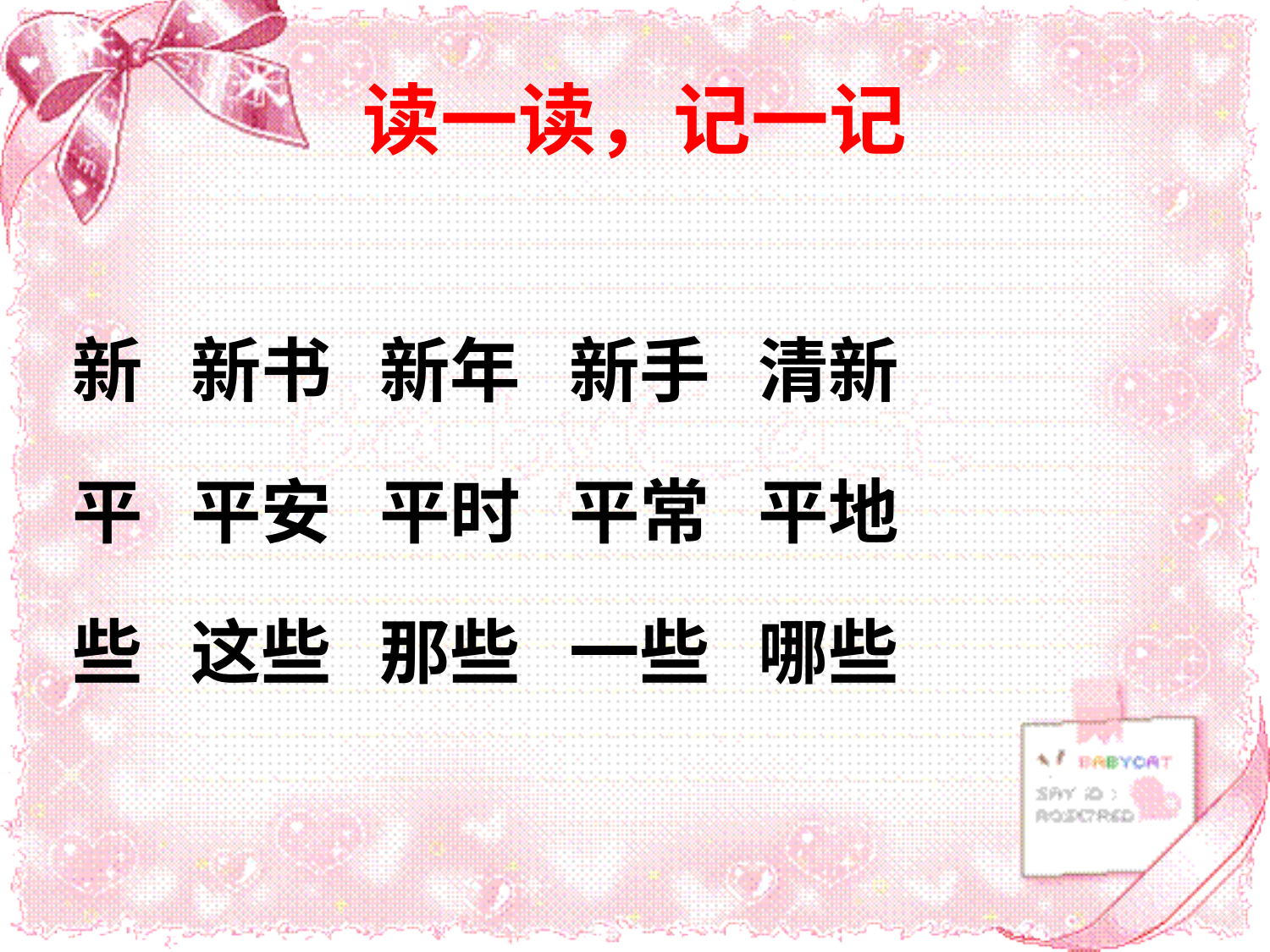

# 读一读，记一记
新   新书   新年   新手   清新
平   平安   平时   平常   平地
些   这些   那些   一些   哪些